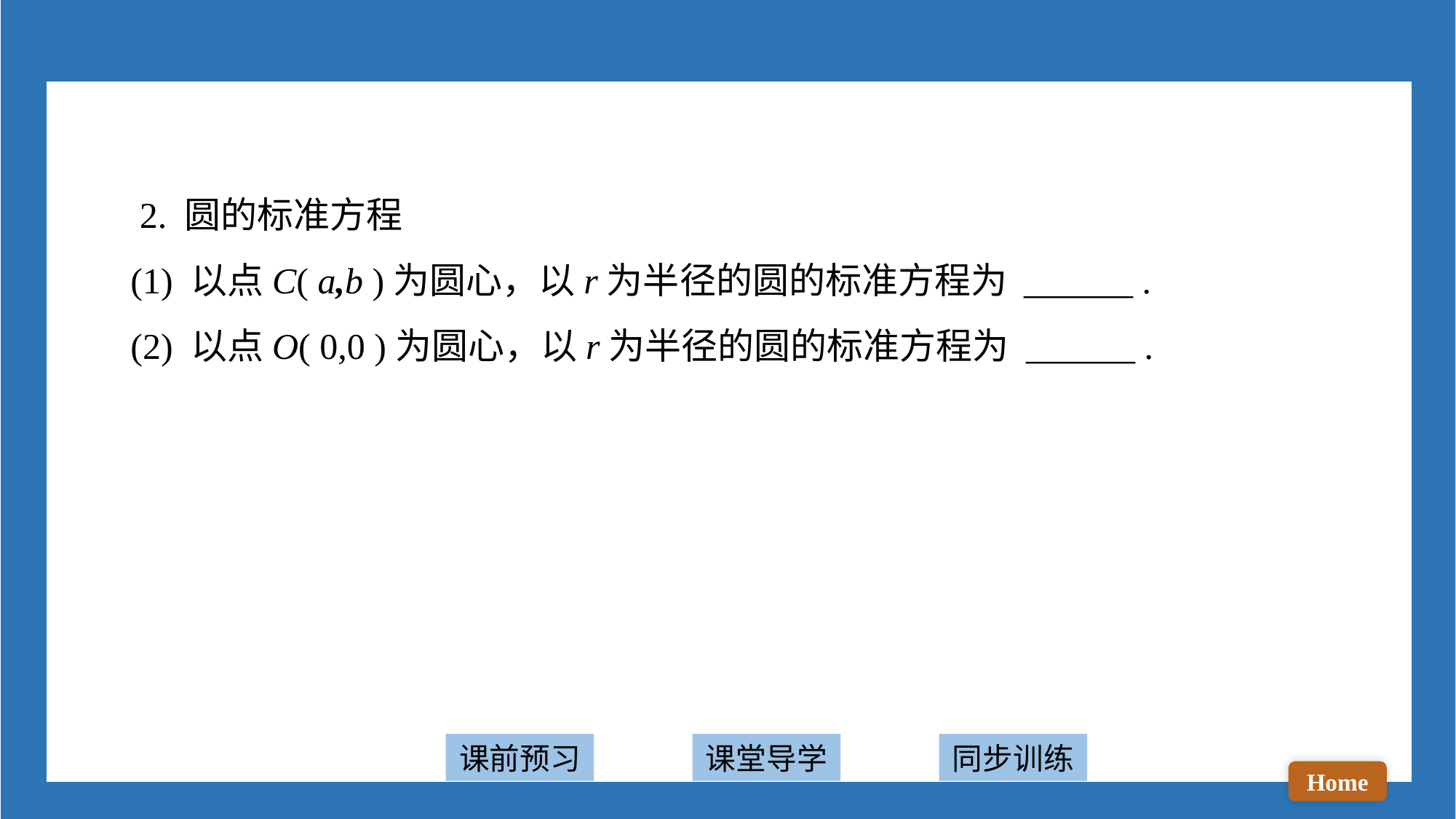

2. 圆的标准方程
     (1) 以点C( a,b )为圆心，以r为半径的圆的标准方程为 ______ .
     (2) 以点O( 0,0 )为圆心，以r为半径的圆的标准方程为 ______ .